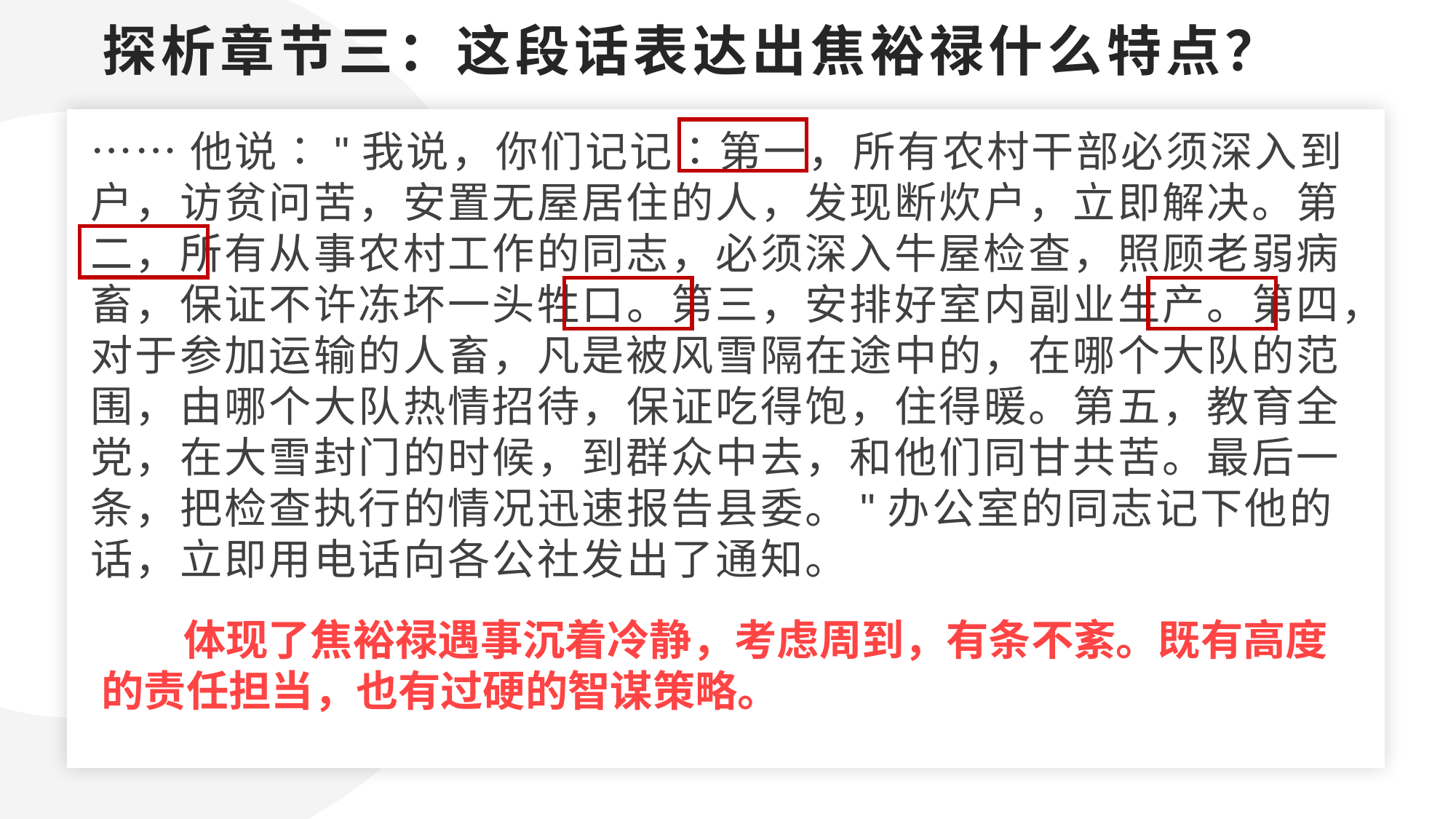

探析章节三：这段话表达出焦裕禄什么特点？
送走了风沙滚滚的春天，又送走了暴雨集中的夏季，调查队在风里、雨里、沙窝里、激流里度过了一个月又一个月，方圆跋涉了5000余里……也调查得清清楚楚，绘成了详细的排涝泄洪图。
……他说∶"我说，你们记记∶第一，所有农村干部必须深入到户，访贫问苦，安置无屋居住的人，发现断炊户，立即解决。第二，所有从事农村工作的同志，必须深入牛屋检查，照顾老弱病畜，保证不许冻坏一头牲口。第三，安排好室内副业生产。第四，对于参加运输的人畜，凡是被风雪隔在途中的，在哪个大队的范围，由哪个大队热情招待，保证吃得饱，住得暖。第五，教育全党，在大雪封门的时候，到群众中去，和他们同甘共苦。最后一条，把检查执行的情况迅速报告县委。"办公室的同志记下他的话，立即用电话向各公社发出了通知。

体现了焦裕禄遇事沉着冷静，考虑周到，有条不紊。既有高度的责任担当，也有过硬的智谋策略。